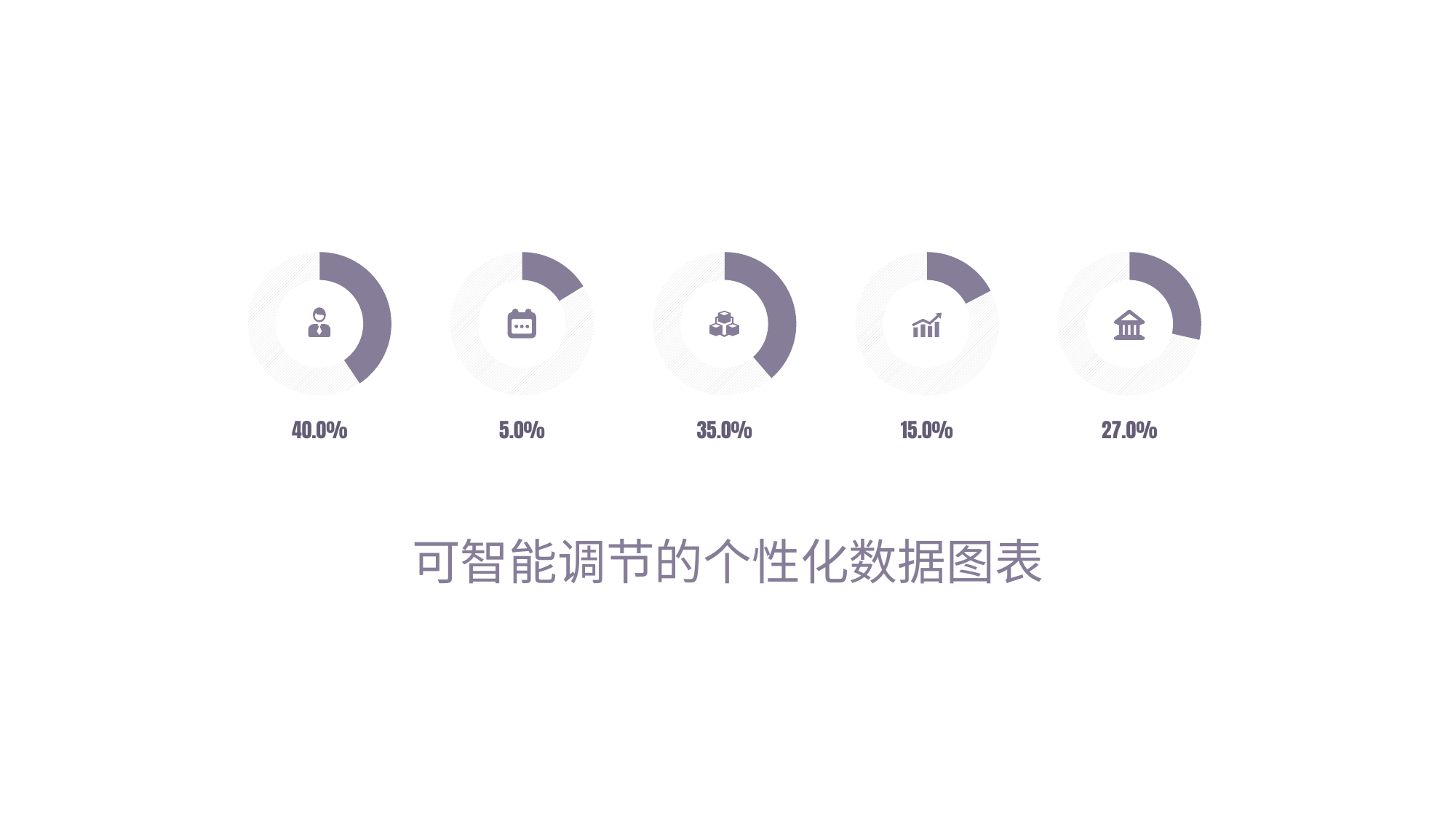

delay

40.0%
5.0%
35.0%
15.0%
27.0%
可智能调节的个性化数据图表